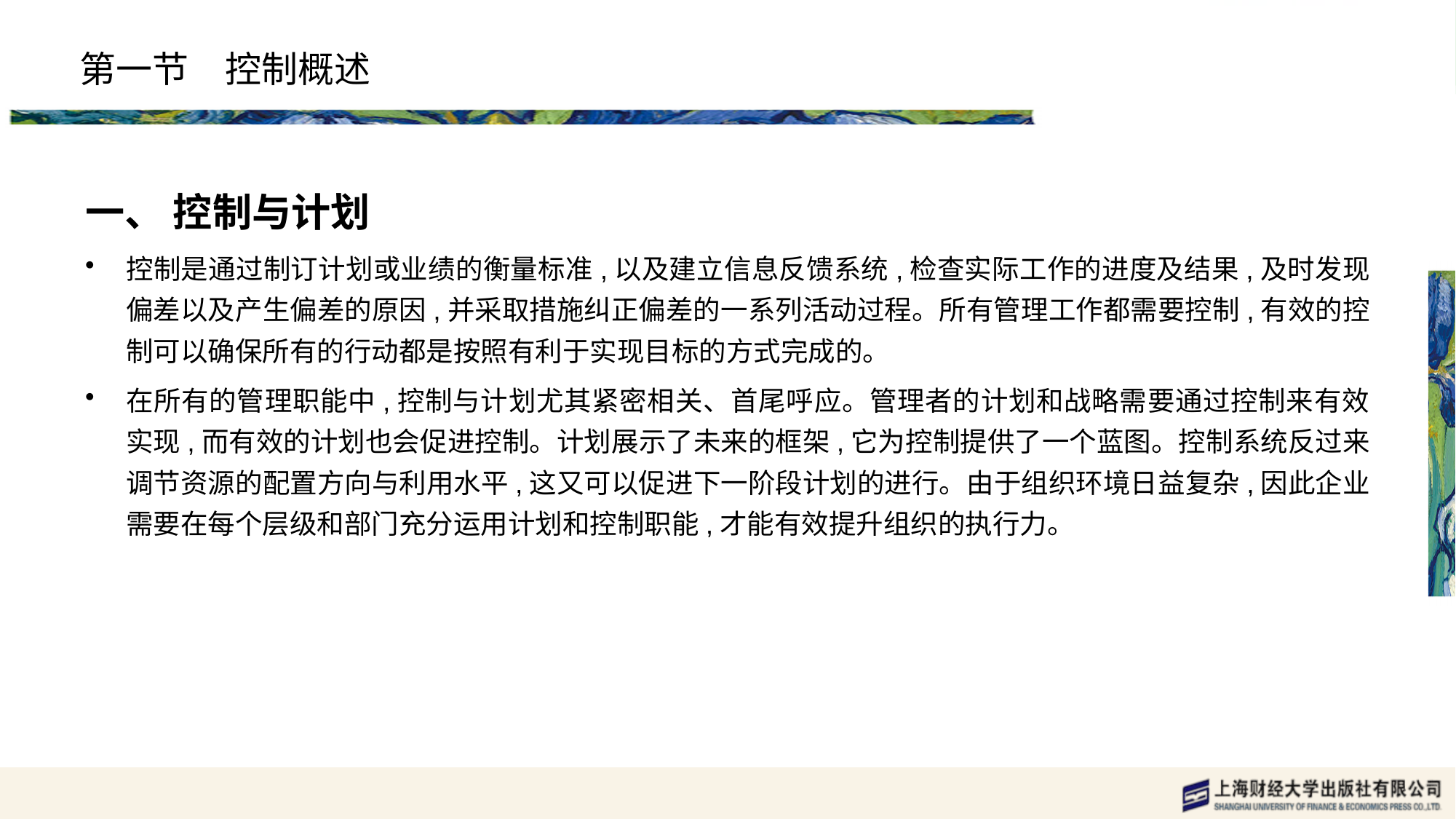

# 第一节　控制概述
一、 控制与计划
控制是通过制订计划或业绩的衡量标准,以及建立信息反馈系统,检查实际工作的进度及结果,及时发现偏差以及产生偏差的原因,并采取措施纠正偏差的一系列活动过程。所有管理工作都需要控制,有效的控制可以确保所有的行动都是按照有利于实现目标的方式完成的。
在所有的管理职能中,控制与计划尤其紧密相关、首尾呼应。管理者的计划和战略需要通过控制来有效实现,而有效的计划也会促进控制。计划展示了未来的框架,它为控制提供了一个蓝图。控制系统反过来调节资源的配置方向与利用水平,这又可以促进下一阶段计划的进行。由于组织环境日益复杂,因此企业需要在每个层级和部门充分运用计划和控制职能,才能有效提升组织的执行力。